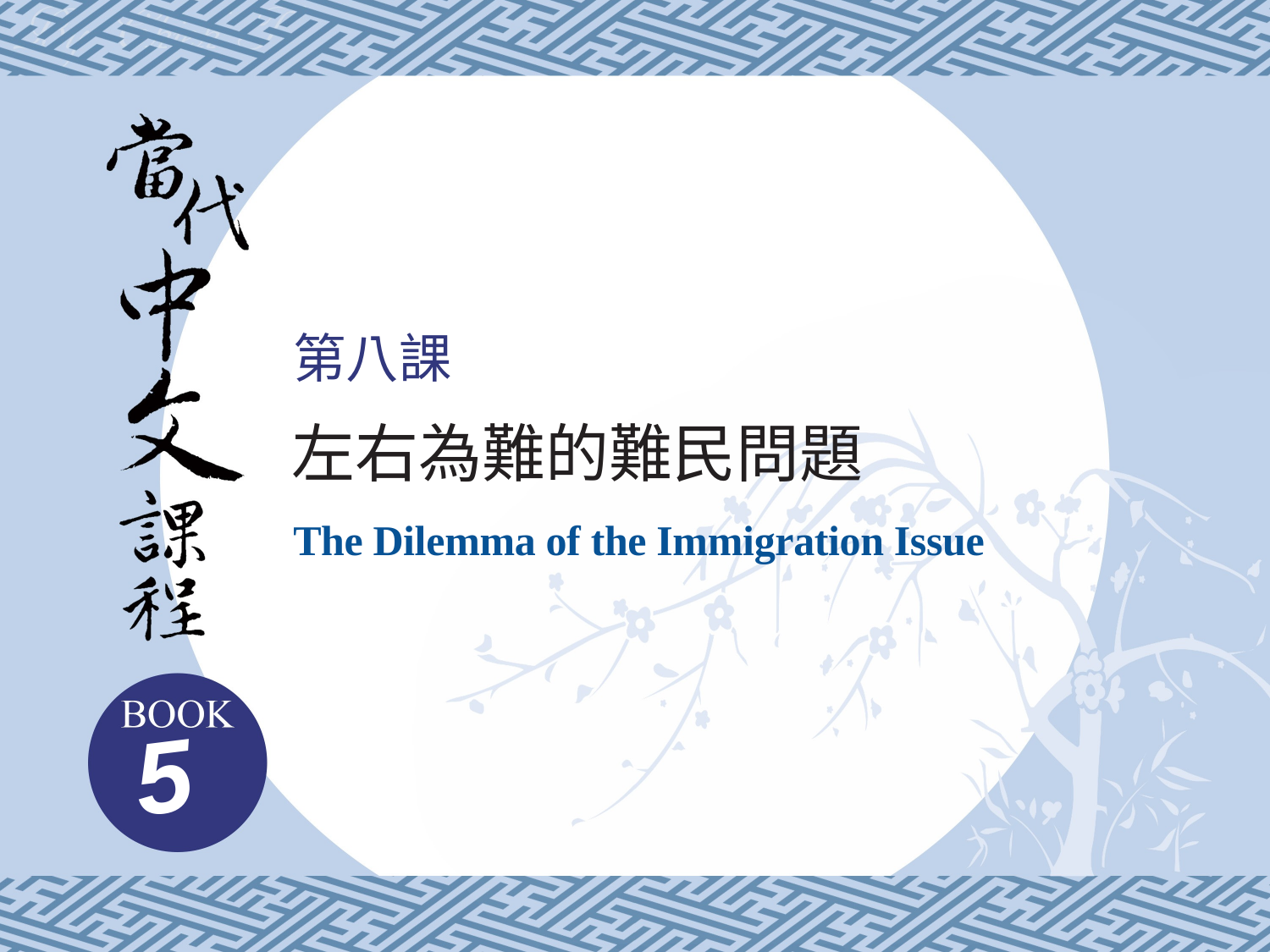

第八課
左右為難的難民問題
The Dilemma of the Immigration Issue
5